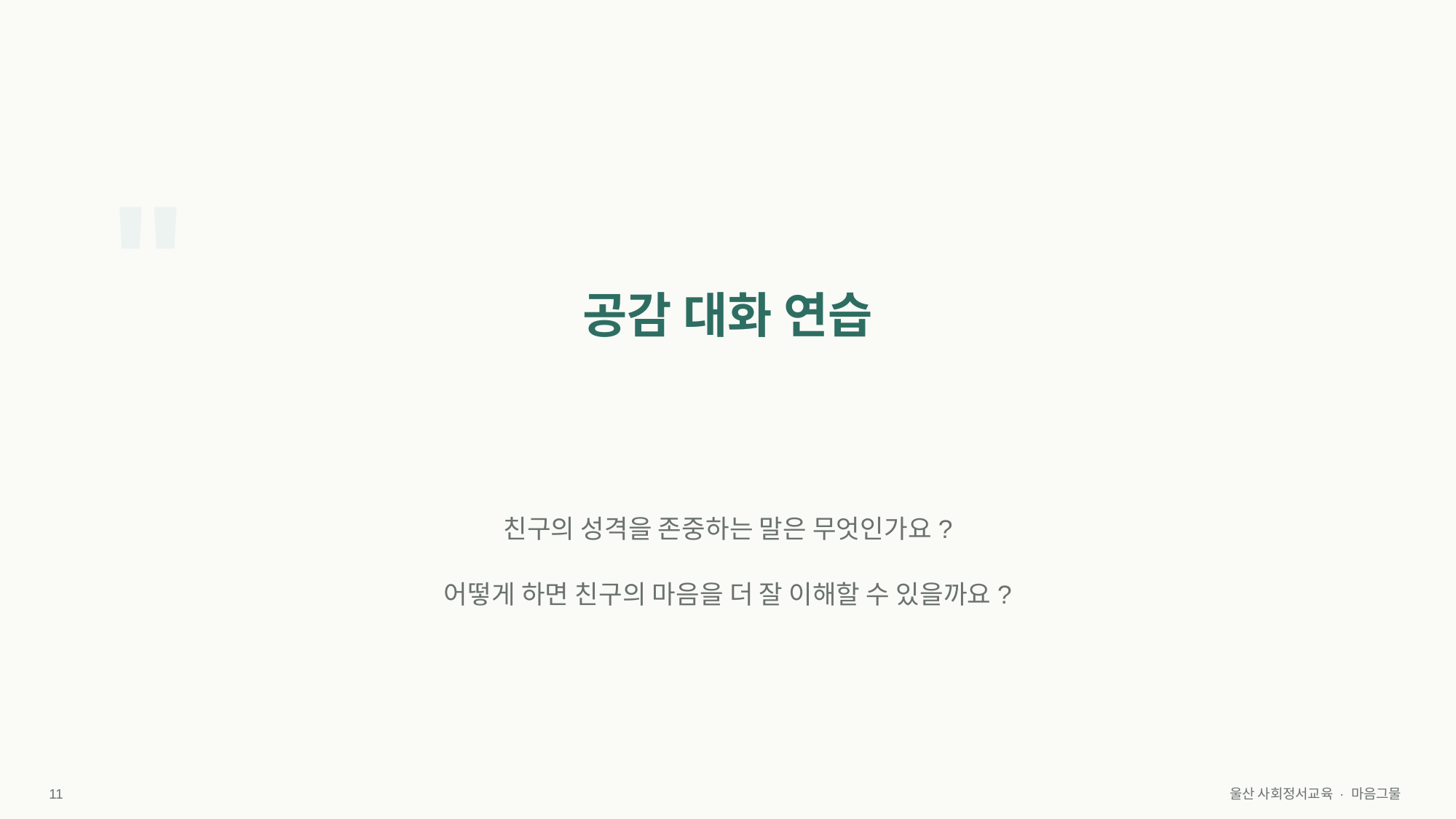

"
공감 대화 연습
친구의 성격을 존중하는 말은 무엇인가요?
어떻게 하면 친구의 마음을 더 잘 이해할 수 있을까요?
11
울산 사회정서교육 · 마음그물